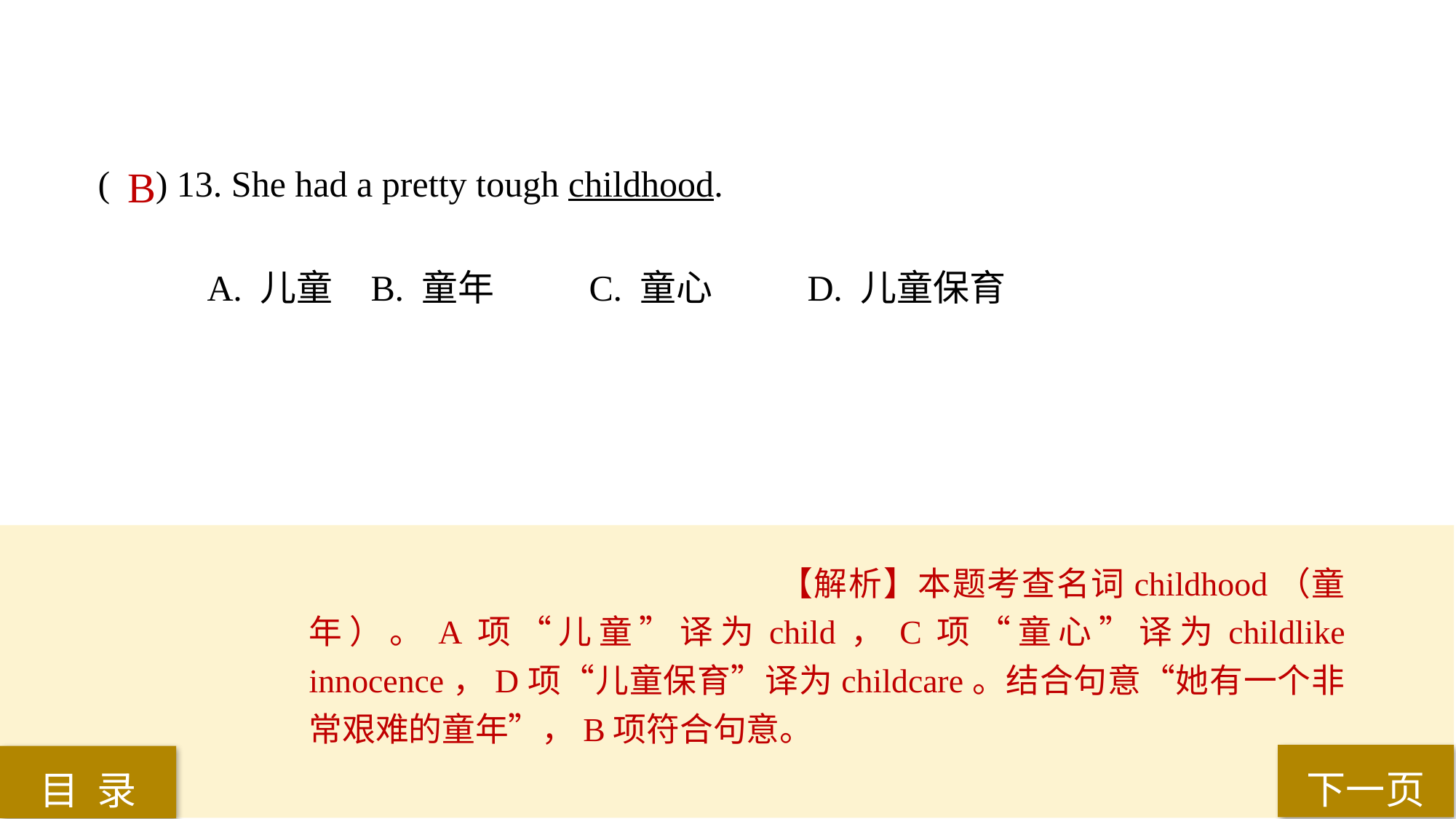

(     ) 13. She had a pretty tough childhood.

A. 儿童 	B. 童年 	C. 童心 	D. 儿童保育
B
【解析】本题考查名词childhood（童年）。A项“儿童”译为child，C项“童心”译为childlike innocence，D项“儿童保育”译为childcare。结合句意“她有一个非常艰难的童年”，B项符合句意。